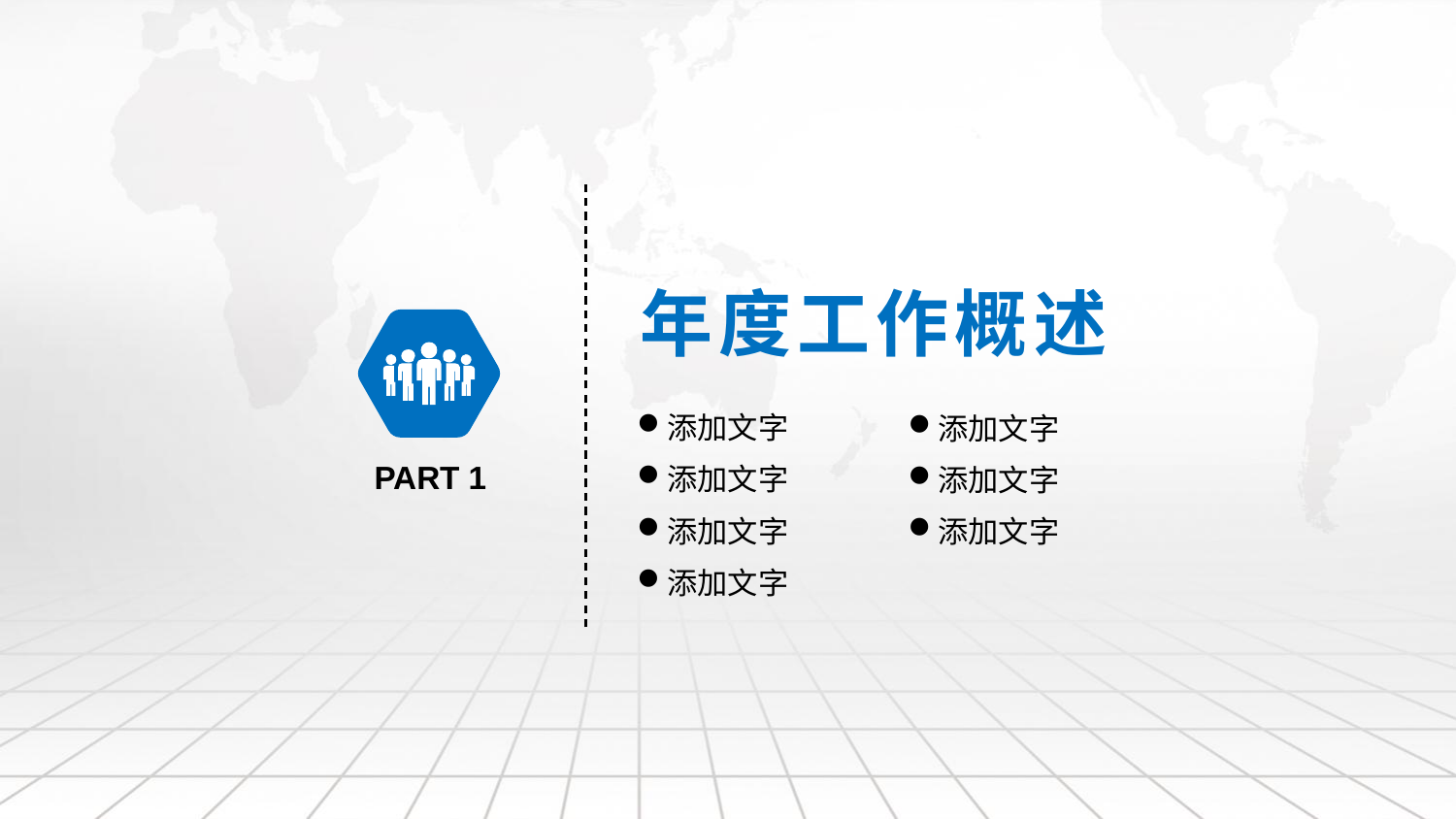

年度工作概述

添加文字
添加文字
PART 1
添加文字
添加文字
添加文字
添加文字
添加文字